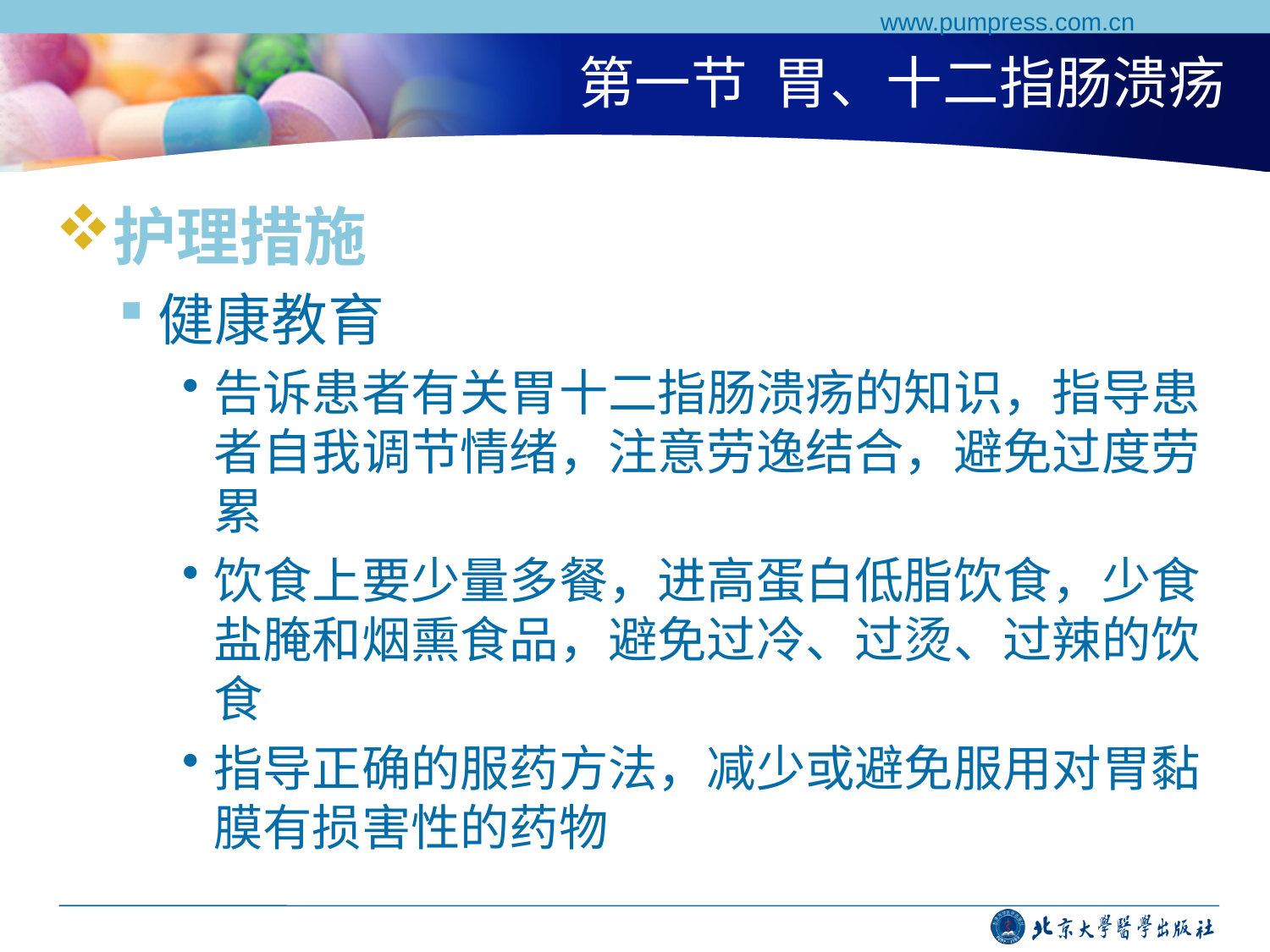

www.pumpress.com.cn
# 第一节  胃、十二指肠溃疡
护理措施
健康教育
告诉患者有关胃十二指肠溃疡的知识，指导患者自我调节情绪，注意劳逸结合，避免过度劳累
饮食上要少量多餐，进高蛋白低脂饮食，少食盐腌和烟熏食品，避免过冷、过烫、过辣的饮食
指导正确的服药方法，减少或避免服用对胃黏膜有损害性的药物